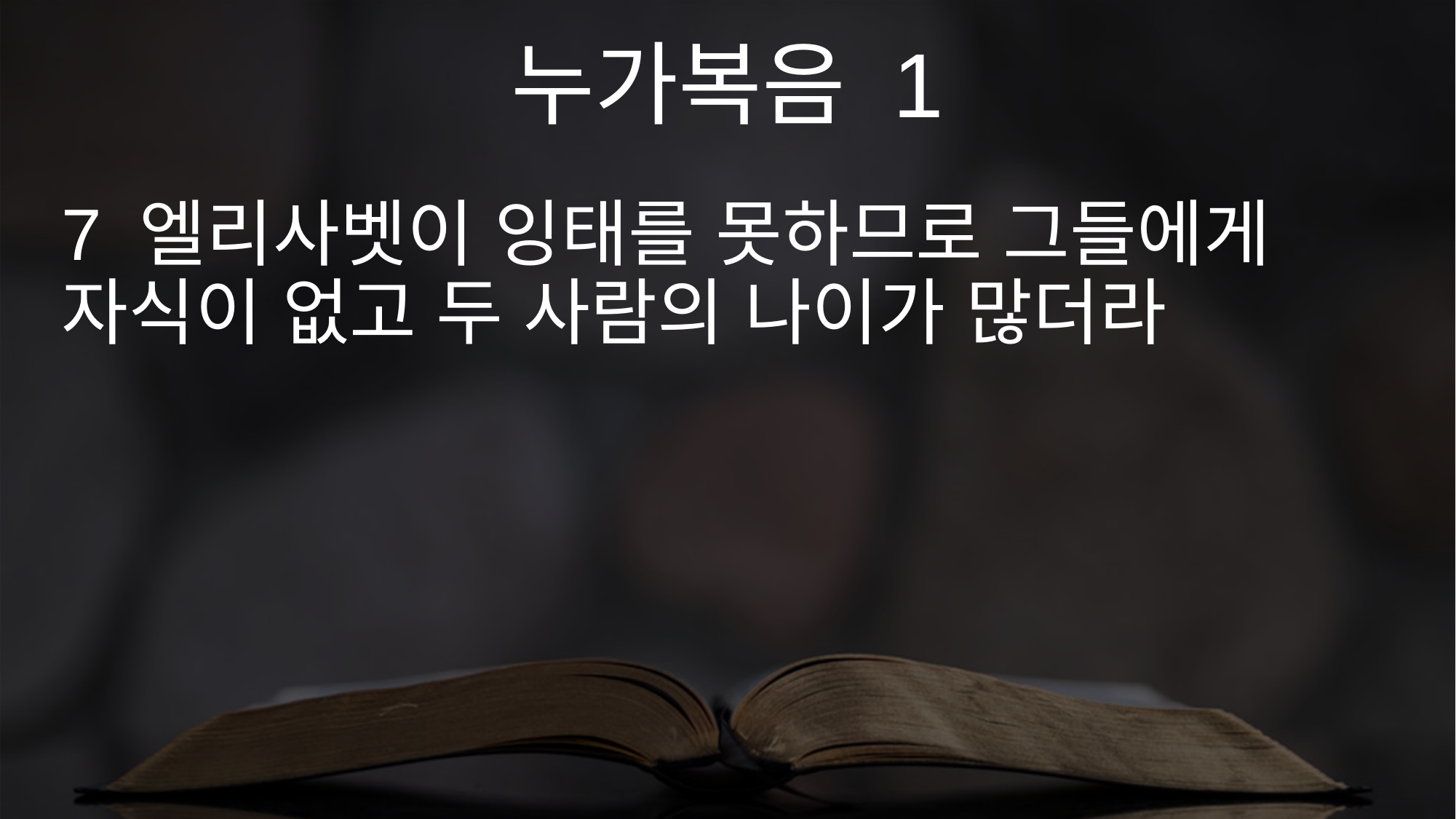

누가복음 1
7 엘리사벳이 잉태를 못하므로 그들에게 자식이 없고 두 사람의 나이가 많더라